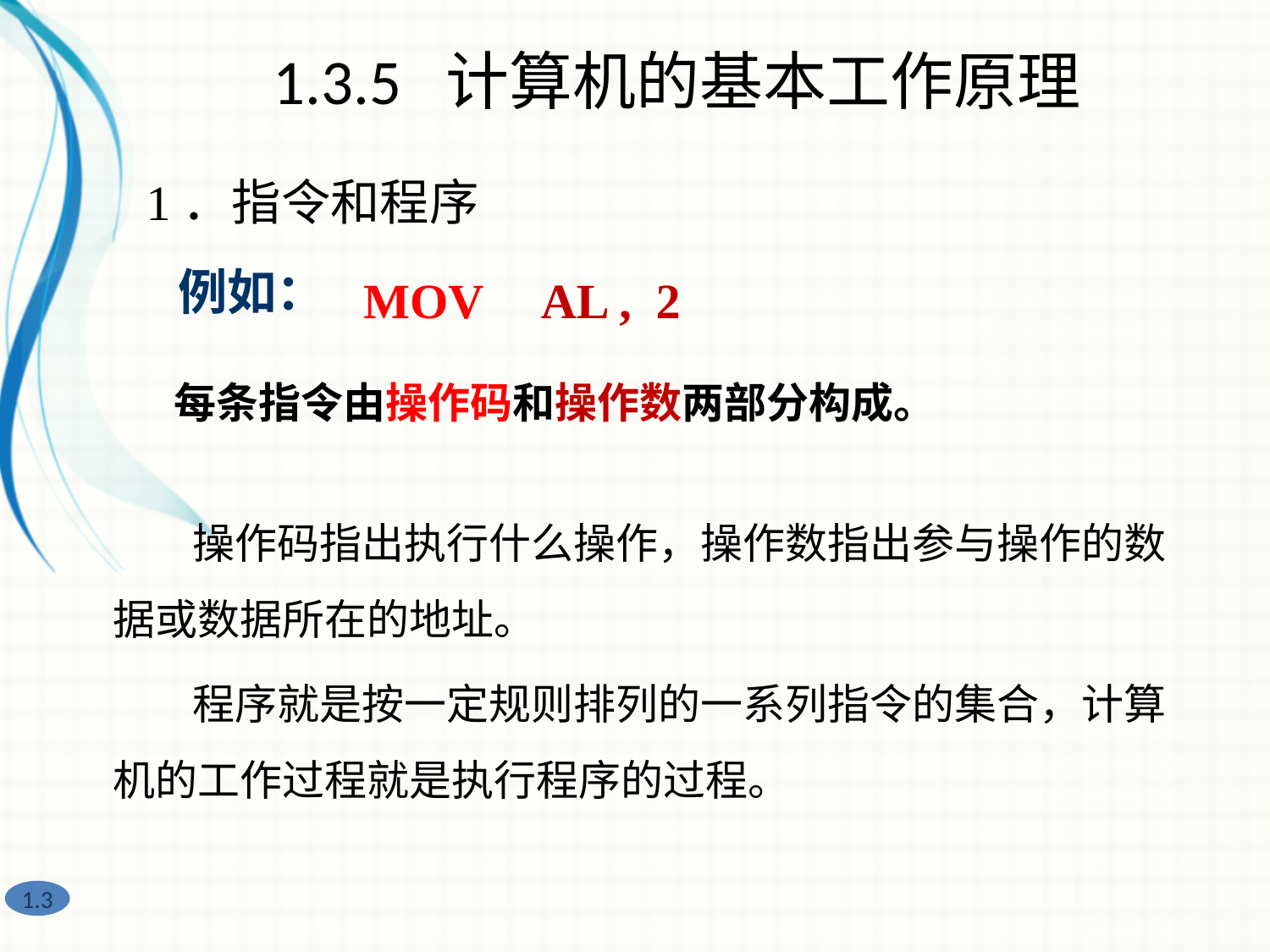

1.3.5  计算机的基本工作原理
1．指令和程序
例如：
MOV
 AL ,  2
每条指令由操作码和操作数两部分构成。
　　　操作码指出执行什么操作，操作数指出参与操作的数据或数据所在的地址。
　　　程序就是按一定规则排列的一系列指令的集合，计算机的工作过程就是执行程序的过程。